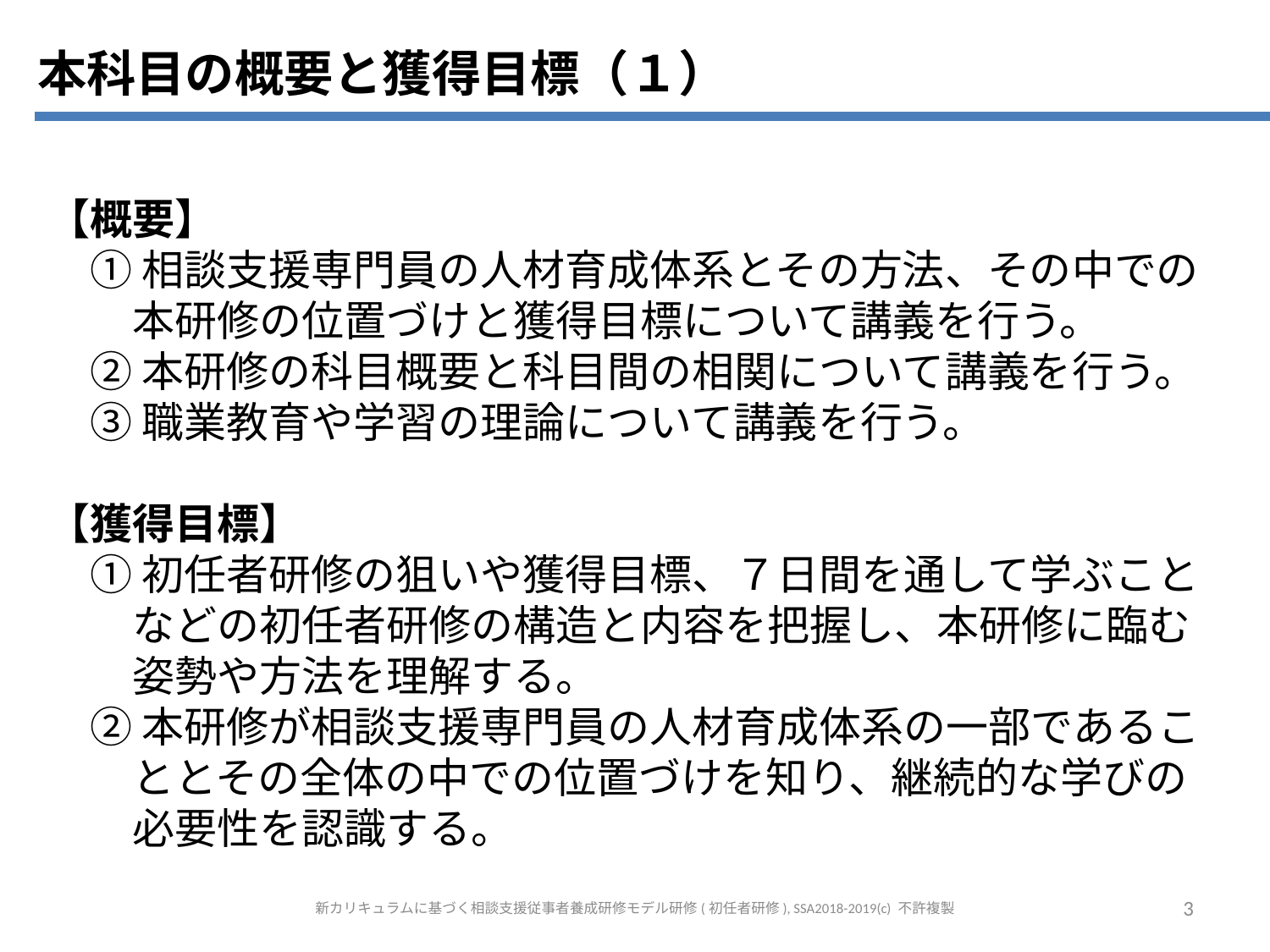

本科目の概要と獲得目標（１）
【概要】
　① 相談支援専門員の人材育成体系とその方法、その中での
　　本研修の位置づけと獲得目標について講義を行う。
　② 本研修の科目概要と科目間の相関について講義を行う。
　③ 職業教育や学習の理論について講義を行う。

【獲得目標】
　① 初任者研修の狙いや獲得目標、７日間を通して学ぶこと
　　などの初任者研修の構造と内容を把握し、本研修に臨む
　　姿勢や方法を理解する。
　② 本研修が相談支援専門員の人材育成体系の一部であるこ
　　ととその全体の中での位置づけを知り、継続的な学びの
　　必要性を認識する。
新カリキュラムに基づく相談支援従事者養成研修モデル研修(初任者研修), SSA2018-2019(c) 不許複製
3